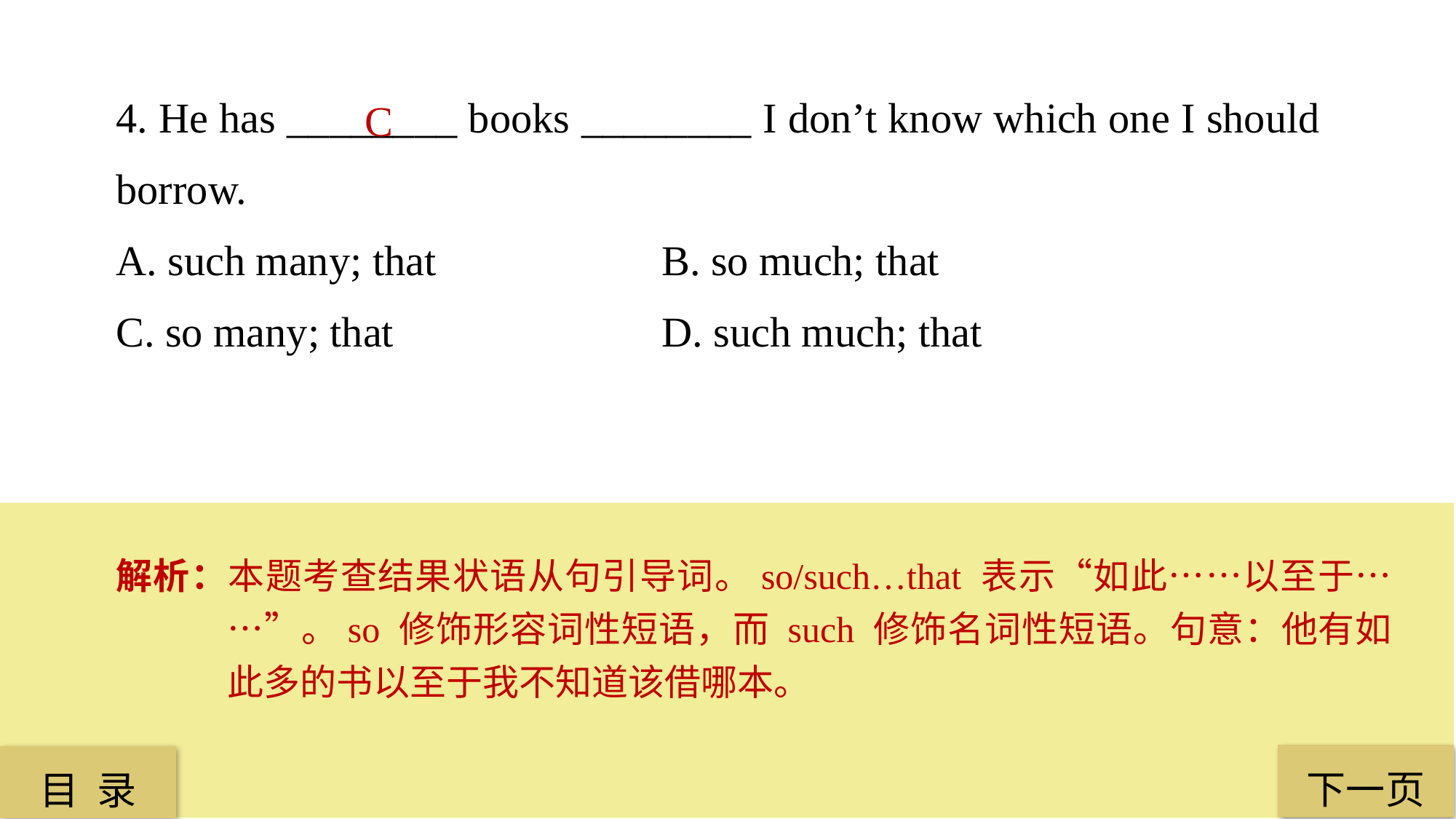

4. He has ________ books ________ I don’t know which one I should borrow.
A. such many; that 		B. so much; that
C. so many; that 			D. such much; that
C
解析：本题考查结果状语从句引导词。so/such…that 表示“如此……以至于……”。so 修饰形容词性短语，而 such 修饰名词性短语。句意：他有如此多的书以至于我不知道该借哪本。